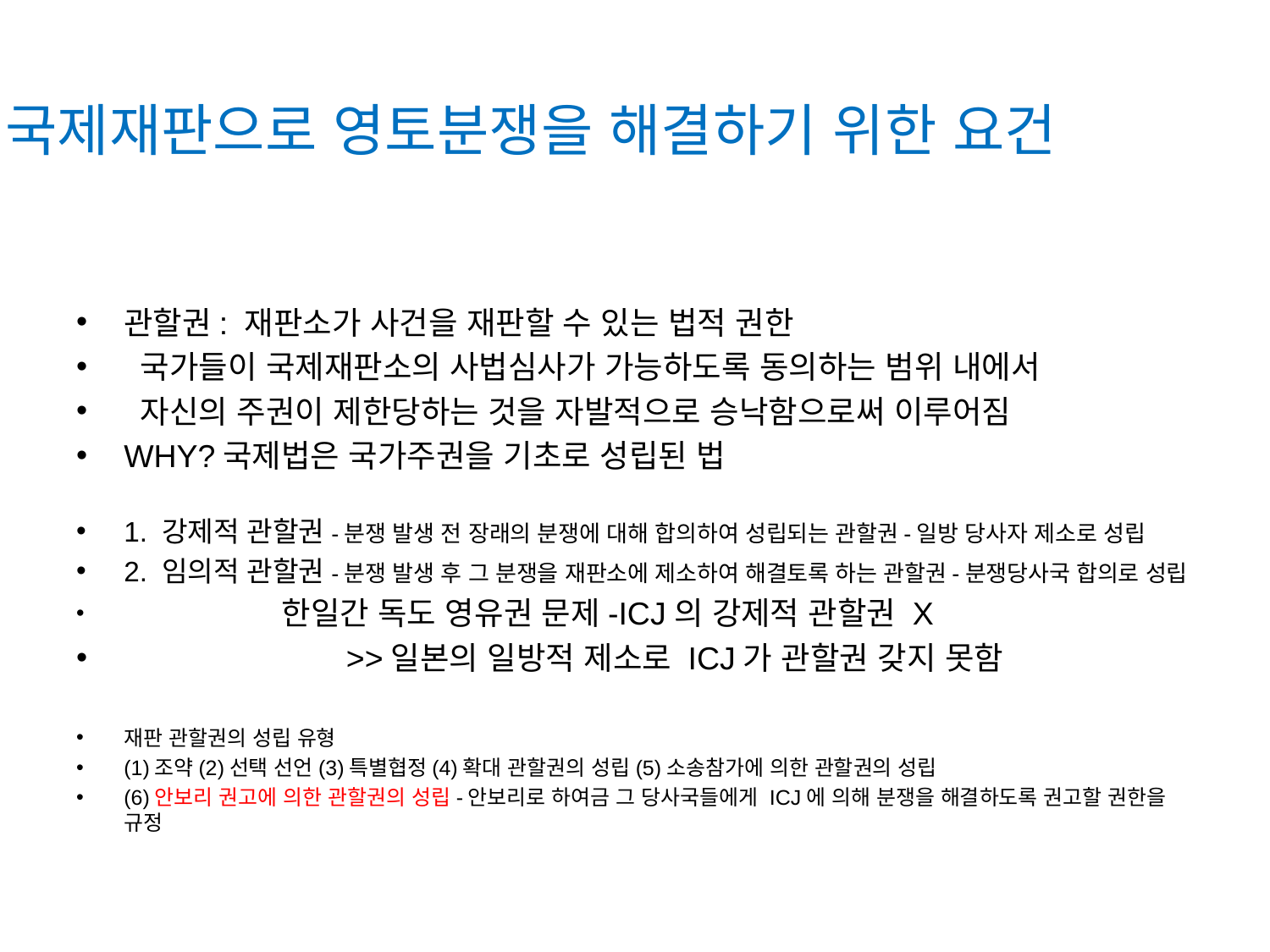

# 국제재판으로 영토분쟁을 해결하기 위한 요건

관할권: 재판소가 사건을 재판할 수 있는 법적 권한
 국가들이 국제재판소의 사법심사가 가능하도록 동의하는 범위 내에서
 자신의 주권이 제한당하는 것을 자발적으로 승낙함으로써 이루어짐
WHY?국제법은 국가주권을 기초로 성립된 법

1. 강제적 관할권-분쟁 발생 전 장래의 분쟁에 대해 합의하여 성립되는 관할권-일방 당사자 제소로 성립
2. 임의적 관할권-분쟁 발생 후 그 분쟁을 재판소에 제소하여 해결토록 하는 관할권-분쟁당사국 합의로 성립
                        한일간 독도 영유권 문제-ICJ의 강제적 관할권 X
                         >>일본의 일방적 제소로 ICJ가 관할권 갖지 못함

재판 관할권의 성립 유형
(1)조약(2)선택 선언(3)특별협정(4)확대 관할권의 성립(5)소송참가에 의한 관할권의 성립
(6)안보리 권고에 의한 관할권의 성립-안보리로 하여금 그 당사국들에게 ICJ에 의해 분쟁을 해결하도록 권고할 권한을 규정